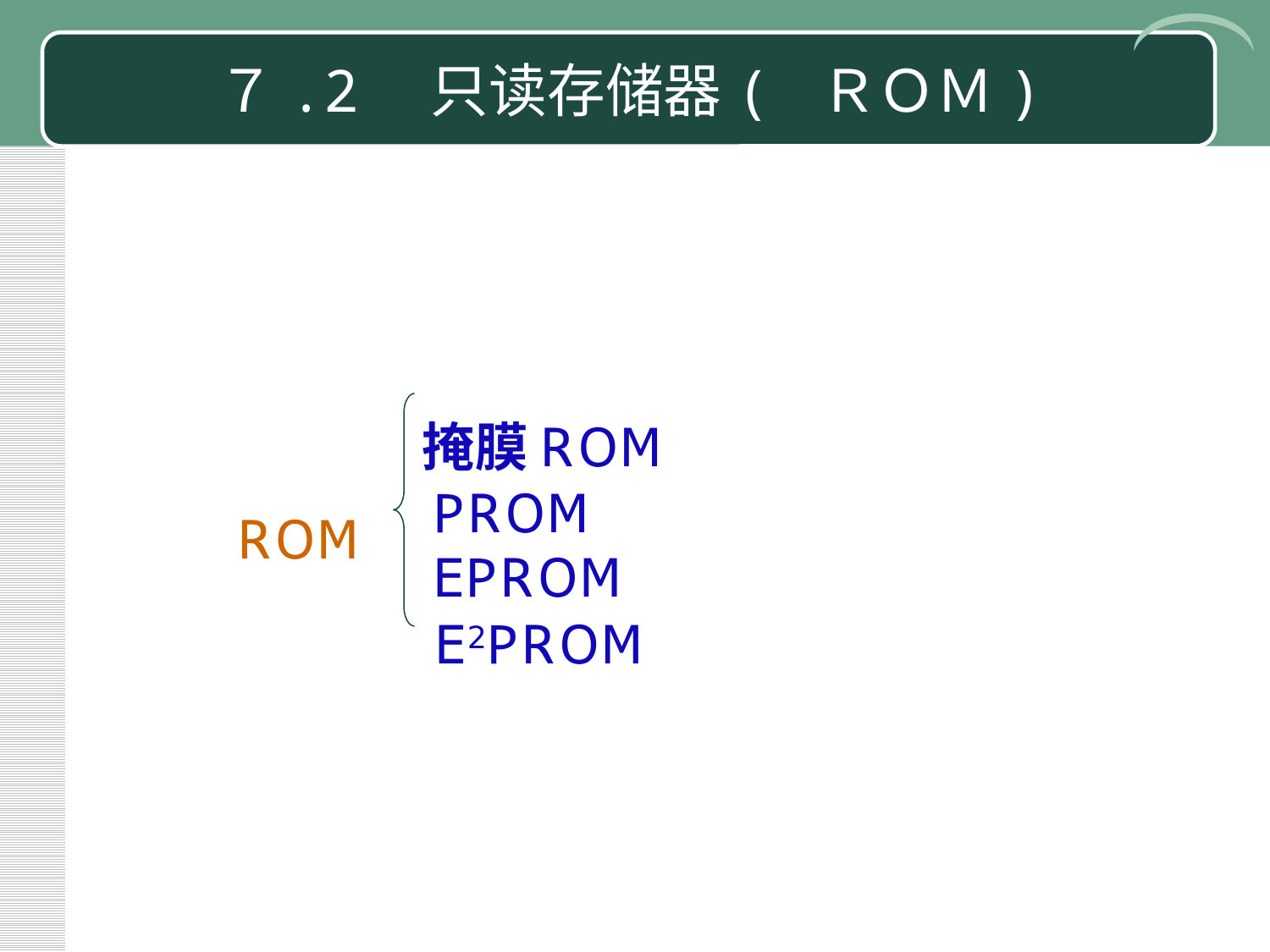

# ７.2　只读存储器( ＲＯＭ)

掩膜ROM

PROM
ROM
EPROM
E2PROM